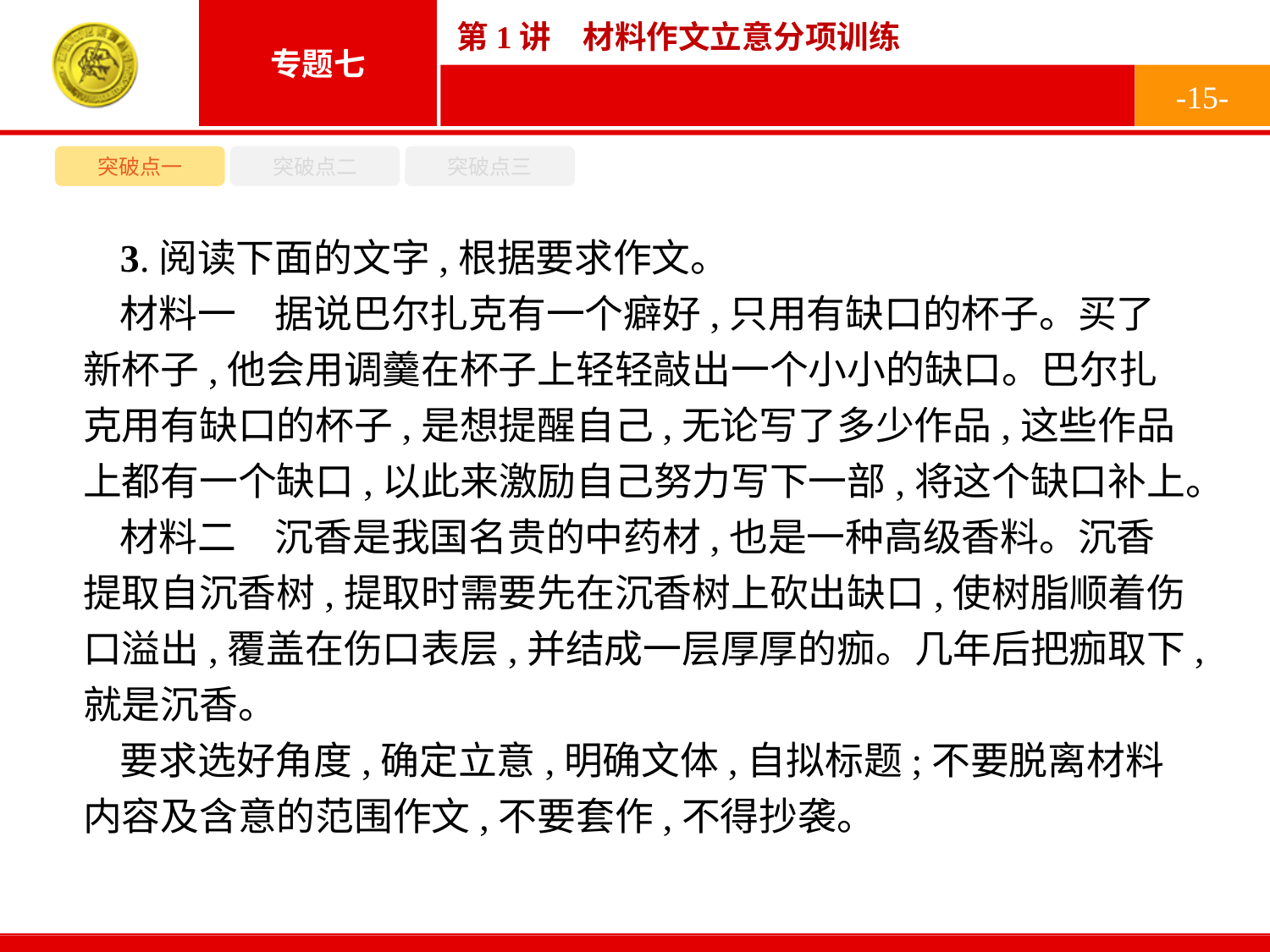

-15-
突破点一
突破点二
突破点三
3.阅读下面的文字,根据要求作文。
材料一　据说巴尔扎克有一个癖好,只用有缺口的杯子。买了新杯子,他会用调羹在杯子上轻轻敲出一个小小的缺口。巴尔扎克用有缺口的杯子,是想提醒自己,无论写了多少作品,这些作品上都有一个缺口,以此来激励自己努力写下一部,将这个缺口补上。
材料二　沉香是我国名贵的中药材,也是一种高级香料。沉香提取自沉香树,提取时需要先在沉香树上砍出缺口,使树脂顺着伤口溢出,覆盖在伤口表层,并结成一层厚厚的痂。几年后把痂取下,就是沉香。
要求选好角度,确定立意,明确文体,自拟标题;不要脱离材料内容及含意的范围作文,不要套作,不得抄袭。